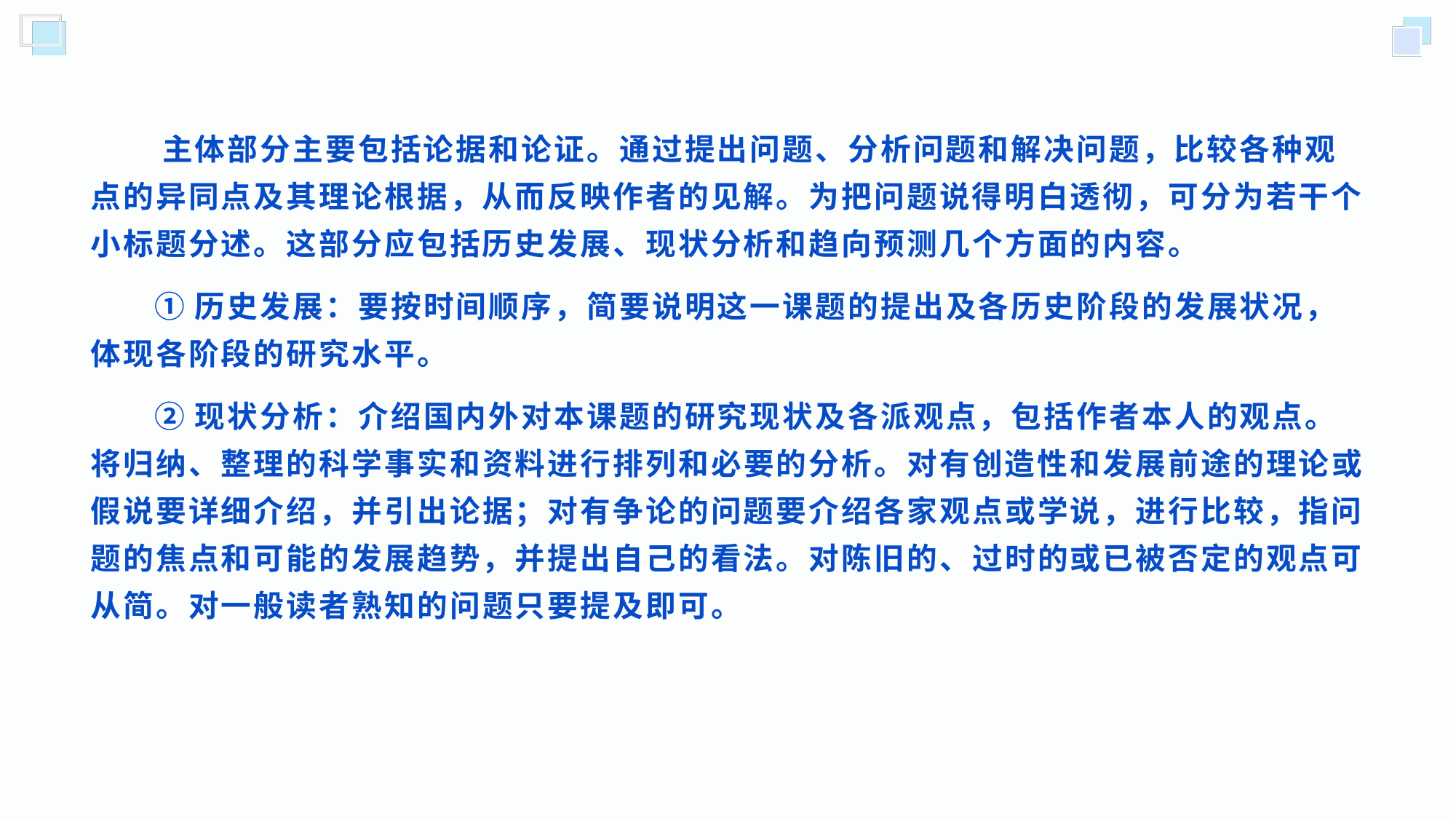

主体部分主要包括论据和论证。通过提出问题、分析问题和解决问题，比较各种观点的异同点及其理论根据，从而反映作者的见解。为把问题说得明白透彻，可分为若干个小标题分述。这部分应包括历史发展、现状分析和趋向预测几个方面的内容。
       ①历史发展：要按时间顺序，简要说明这一课题的提出及各历史阶段的发展状况，体现各阶段的研究水平。
       ②现状分析：介绍国内外对本课题的研究现状及各派观点，包括作者本人的观点。将归纳、整理的科学事实和资料进行排列和必要的分析。对有创造性和发展前途的理论或假说要详细介绍，并引出论据；对有争论的问题要介绍各家观点或学说，进行比较，指问题的焦点和可能的发展趋势，并提出自己的看法。对陈旧的、过时的或已被否定的观点可从简。对一般读者熟知的问题只要提及即可。